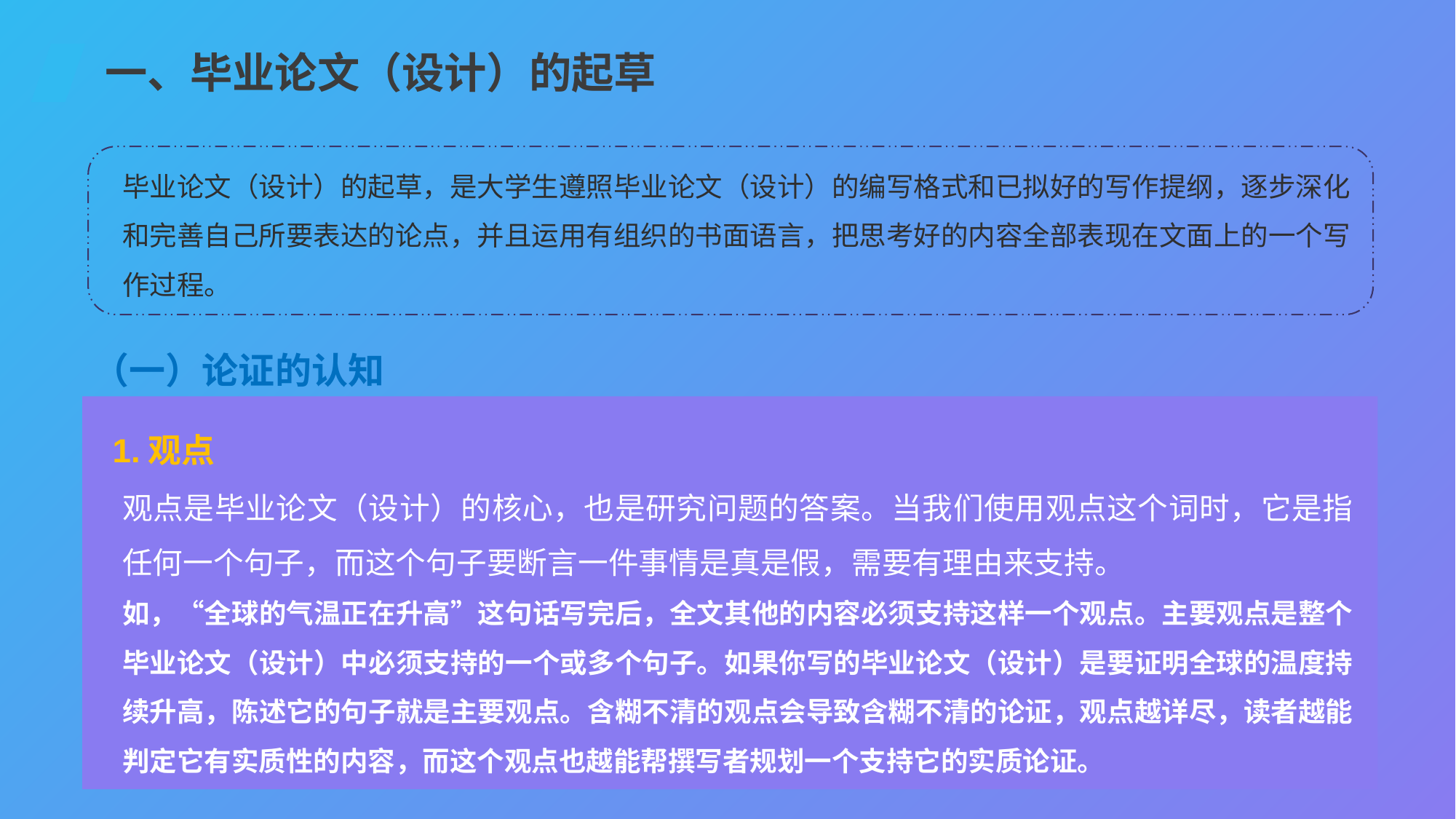

一、毕业论文（设计）的起草

毕业论文（设计）的起草，是大学生遵照毕业论文（设计）的编写格式和已拟好的写作提纲，逐步深化和完善自己所要表达的论点，并且运用有组织的书面语言，把思考好的内容全部表现在文面上的一个写作过程。
（一）论证的认知

1.观点
观点是毕业论文（设计）的核心，也是研究问题的答案。当我们使用观点这个词时，它是指任何一个句子，而这个句子要断言一件事情是真是假，需要有理由来支持。
如，“全球的气温正在升高”这句话写完后，全文其他的内容必须支持这样一个观点。主要观点是整个毕业论文（设计）中必须支持的一个或多个句子。如果你写的毕业论文（设计）是要证明全球的温度持续升高，陈述它的句子就是主要观点。含糊不清的观点会导致含糊不清的论证，观点越详尽，读者越能判定它有实质性的内容，而这个观点也越能帮撰写者规划一个支持它的实质论证。